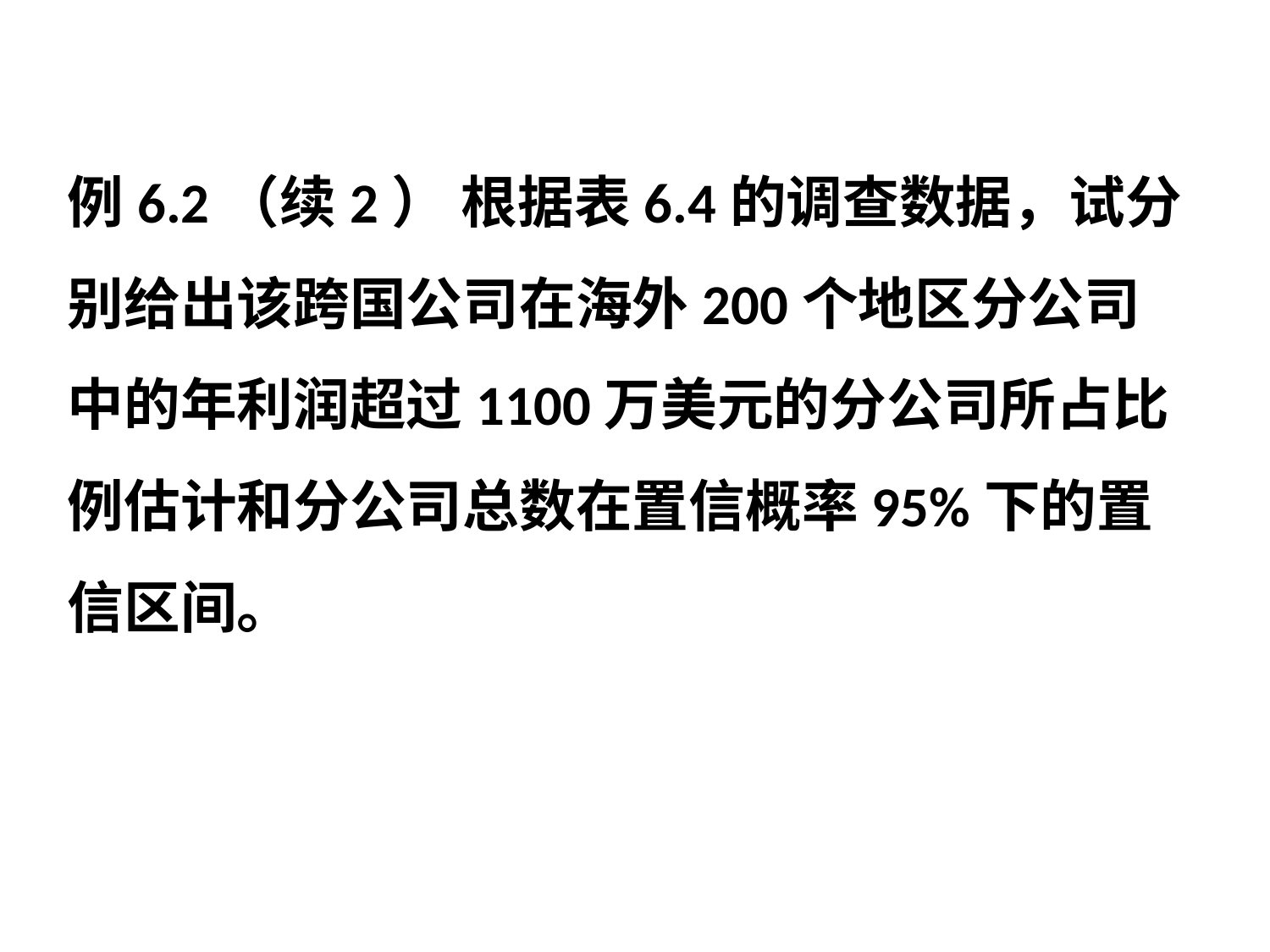

例6.2（续2） 根据表6.4的调查数据，试分别给出该跨国公司在海外200个地区分公司中的年利润超过1100万美元的分公司所占比例估计和分公司总数在置信概率95%下的置信区间。